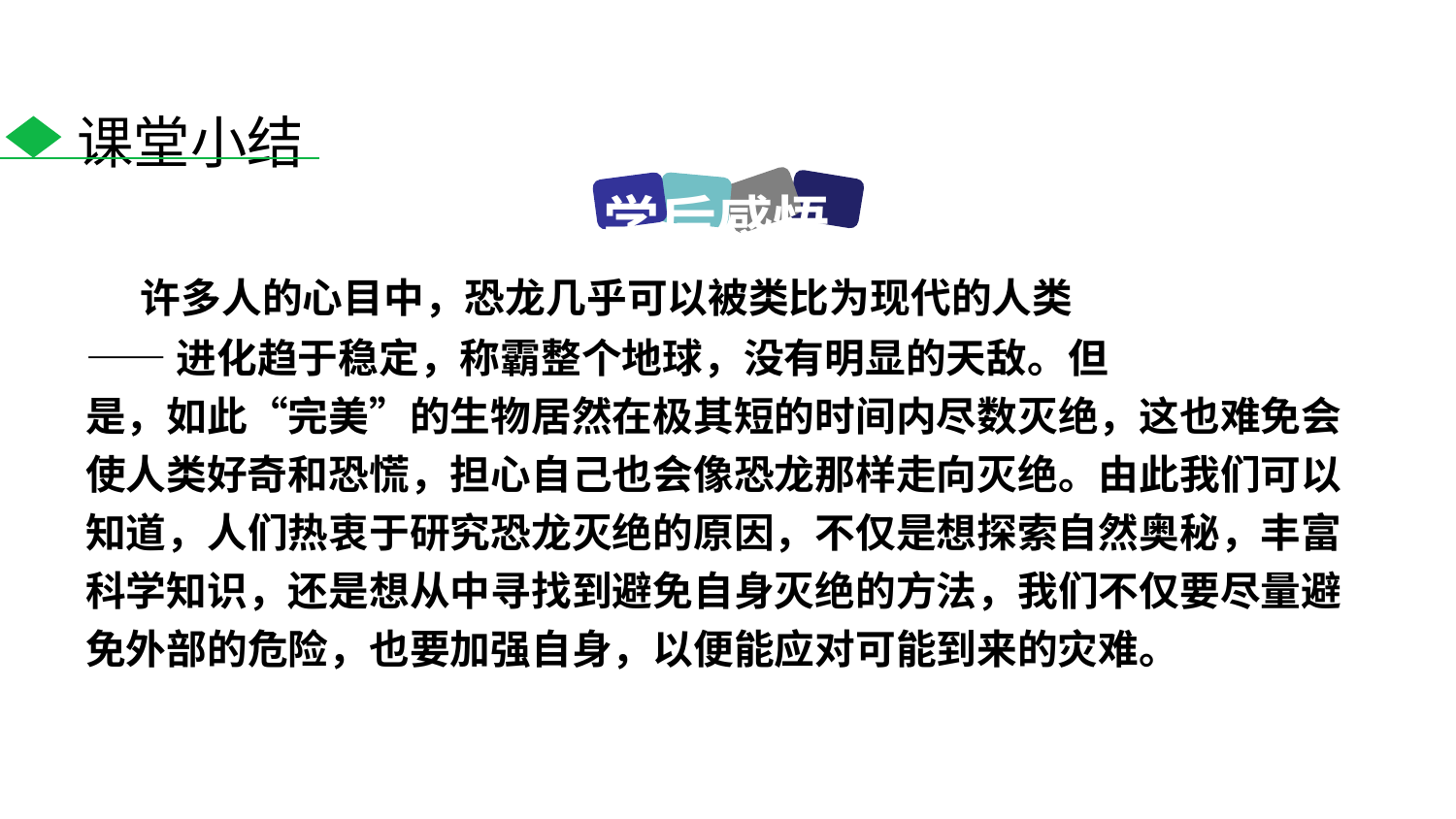

课堂小结

学后感悟

    许多人的心目中，恐龙几乎可以被类比为现代的人类
——进化趋于稳定，称霸整个地球，没有明显的天敌。但
是，如此“完美”的生物居然在极其短的时间内尽数灭绝，这也难免会使人类好奇和恐慌，担心自己也会像恐龙那样走向灭绝。由此我们可以知道，人们热衷于研究恐龙灭绝的原因，不仅是想探索自然奥秘，丰富科学知识，还是想从中寻找到避免自身灭绝的方法，我们不仅要尽量避免外部的危险，也要加强自身，以便能应对可能到来的灾难。